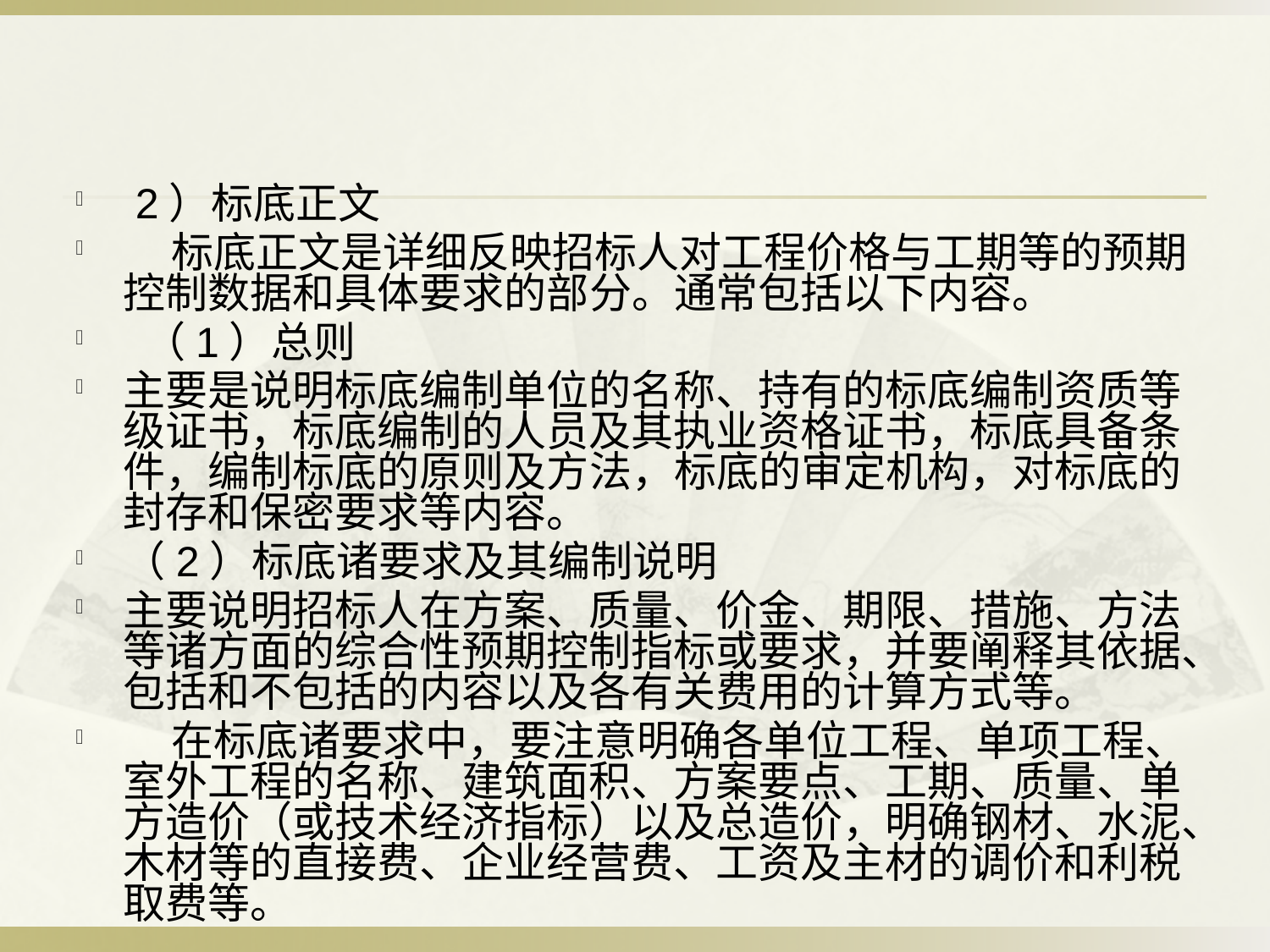

#
 2）标底正文
    标底正文是详细反映招标人对工程价格与工期等的预期控制数据和具体要求的部分。通常包括以下内容。
 （1）总则
主要是说明标底编制单位的名称、持有的标底编制资质等级证书，标底编制的人员及其执业资格证书，标底具备条件，编制标底的原则及方法，标底的审定机构，对标底的封存和保密要求等内容。
（2）标底诸要求及其编制说明
主要说明招标人在方案、质量、价金、期限、措施、方法等诸方面的综合性预期控制指标或要求，并要阐释其依据、包括和不包括的内容以及各有关费用的计算方式等。
    在标底诸要求中，要注意明确各单位工程、单项工程、室外工程的名称、建筑面积、方案要点、工期、质量、单方造价（或技术经济指标）以及总造价，明确钢材、水泥、木材等的直接费、企业经营费、工资及主材的调价和利税取费等。